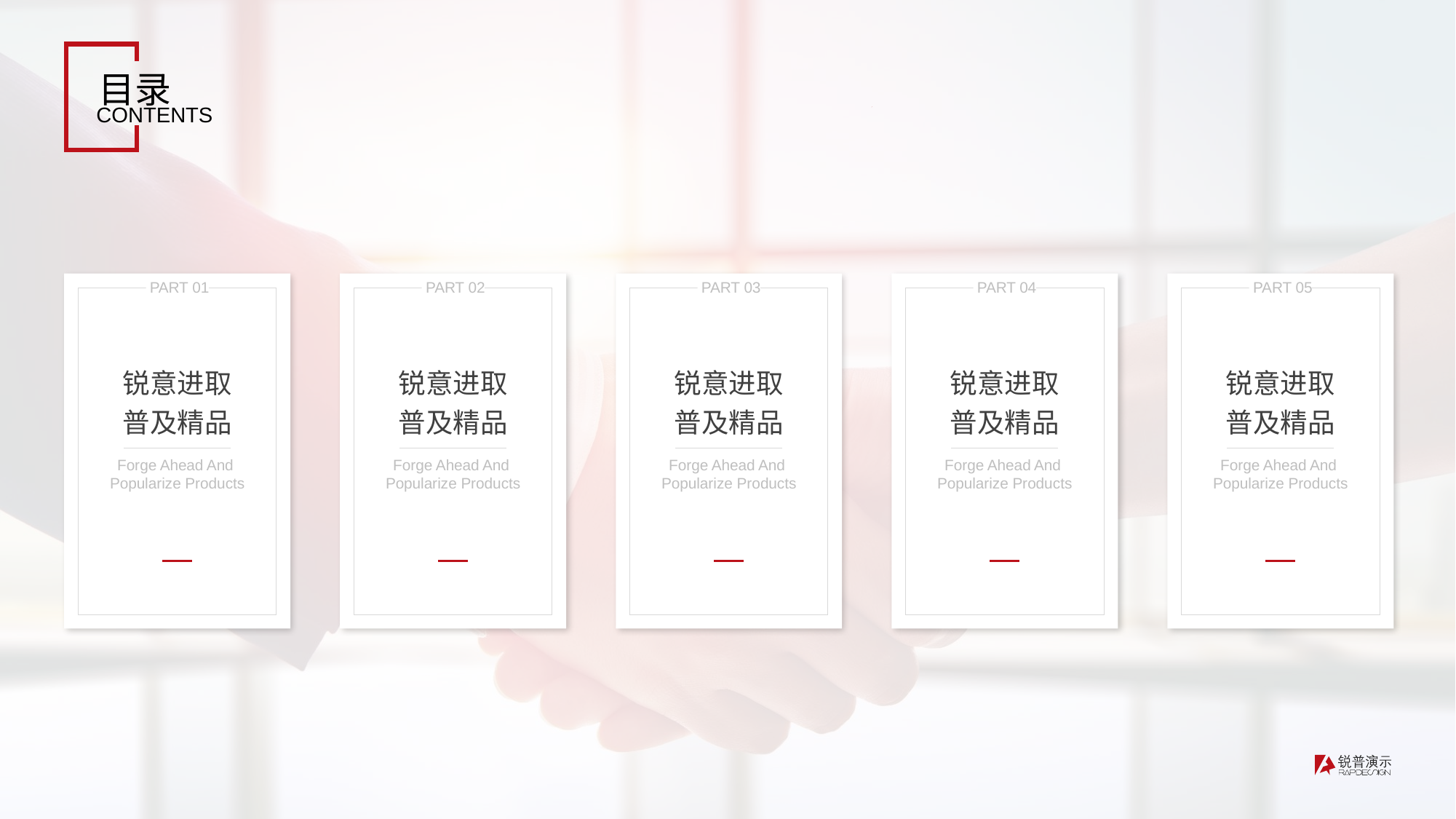

目录
CONTENTS

 PART 01

锐意进取
普及精品
Forge Ahead And
Popularize Products
 PART 02

锐意进取
普及精品
Forge Ahead And
Popularize Products
 PART 03

锐意进取
普及精品
Forge Ahead And
Popularize Products
 PART 04

锐意进取
普及精品
Forge Ahead And
Popularize Products
 PART 05

锐意进取
普及精品
Forge Ahead And
Popularize Products